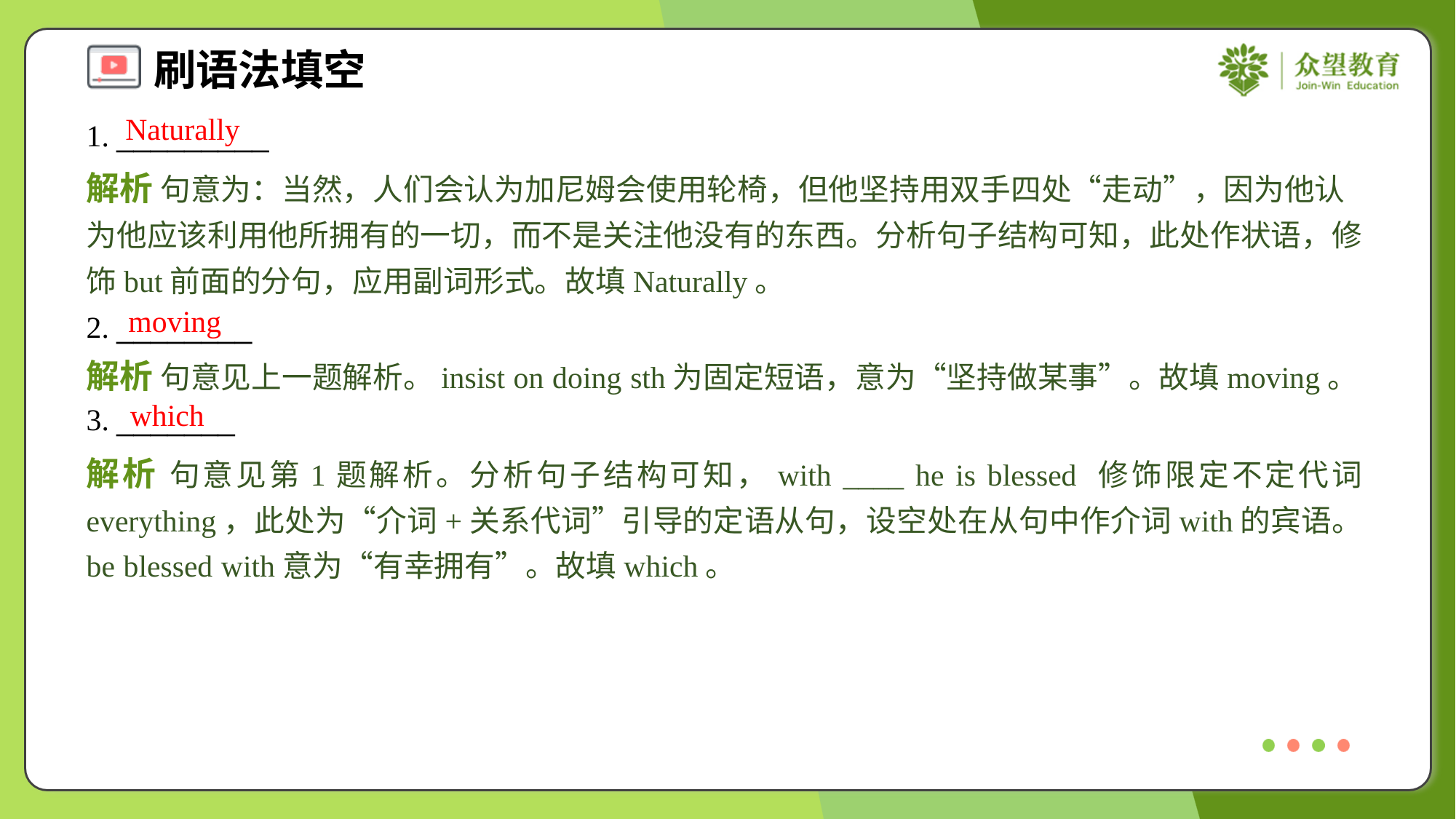

Naturally
1. _________
解析 句意为：当然，人们会认为加尼姆会使用轮椅，但他坚持用双手四处“走动”，因为他认为他应该利用他所拥有的一切，而不是关注他没有的东西。分析句子结构可知，此处作状语，修饰but前面的分句，应用副词形式。故填Naturally。
moving
2. ________
解析 句意见上一题解析。insist on doing sth为固定短语，意为“坚持做某事”。故填moving。
which
3. _______
解析 句意见第1题解析。分析句子结构可知，with ____ he is blessed 修饰限定不定代词everything，此处为“介词+关系代词”引导的定语从句，设空处在从句中作介词with的宾语。be blessed with意为“有幸拥有”。故填which。